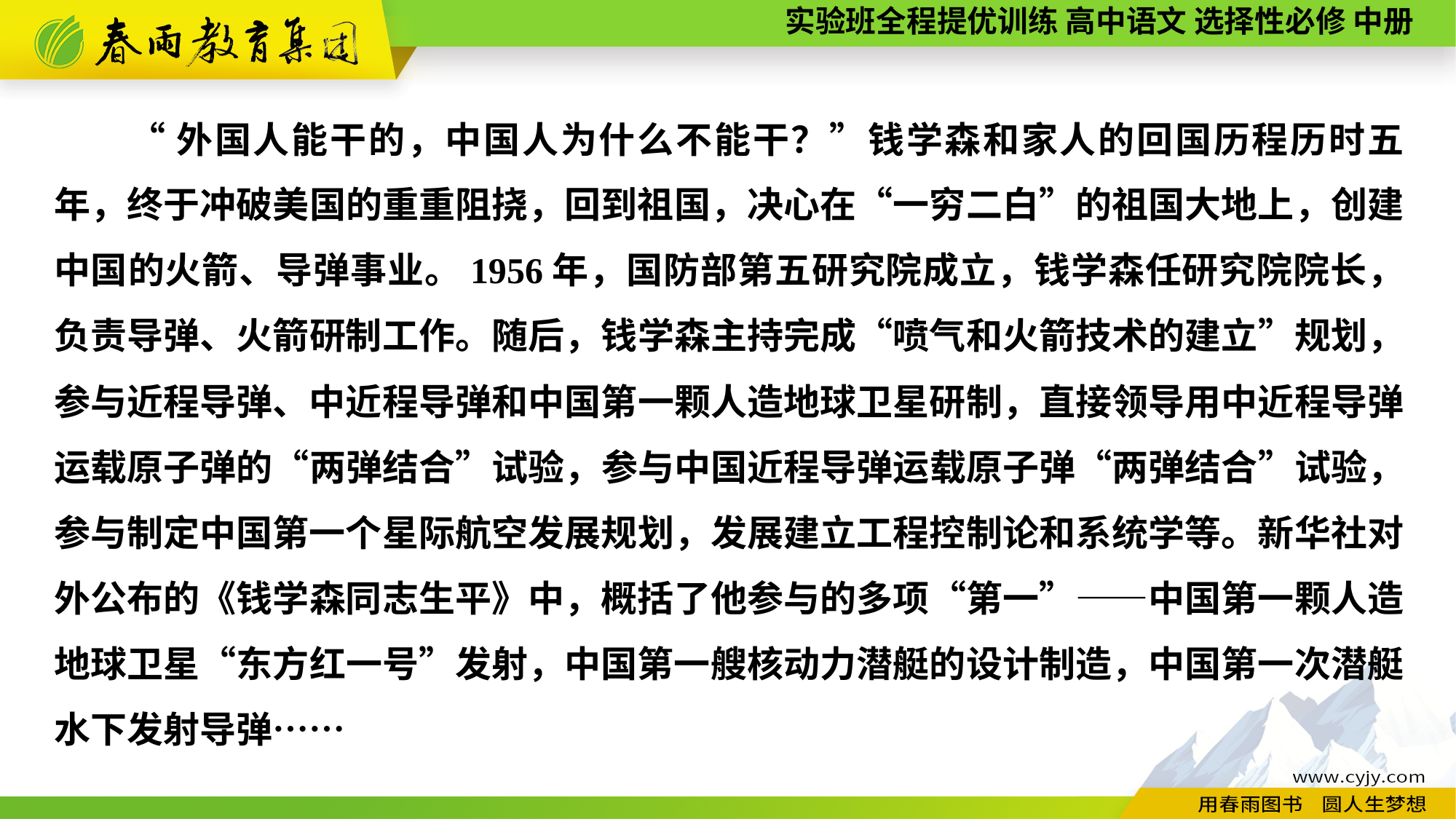

“外国人能干的，中国人为什么不能干？”钱学森和家人的回国历程历时五年，终于冲破美国的重重阻挠，回到祖国，决心在“一穷二白”的祖国大地上，创建中国的火箭、导弹事业。1956年，国防部第五研究院成立，钱学森任研究院院长，负责导弹、火箭研制工作。随后，钱学森主持完成“喷气和火箭技术的建立”规划，参与近程导弹、中近程导弹和中国第一颗人造地球卫星研制，直接领导用中近程导弹运载原子弹的“两弹结合”试验，参与中国近程导弹运载原子弹“两弹结合”试验，参与制定中国第一个星际航空发展规划，发展建立工程控制论和系统学等。新华社对外公布的《钱学森同志生平》中，概括了他参与的多项“第一”——中国第一颗人造地球卫星“东方红一号”发射，中国第一艘核动力潜艇的设计制造，中国第一次潜艇水下发射导弹……